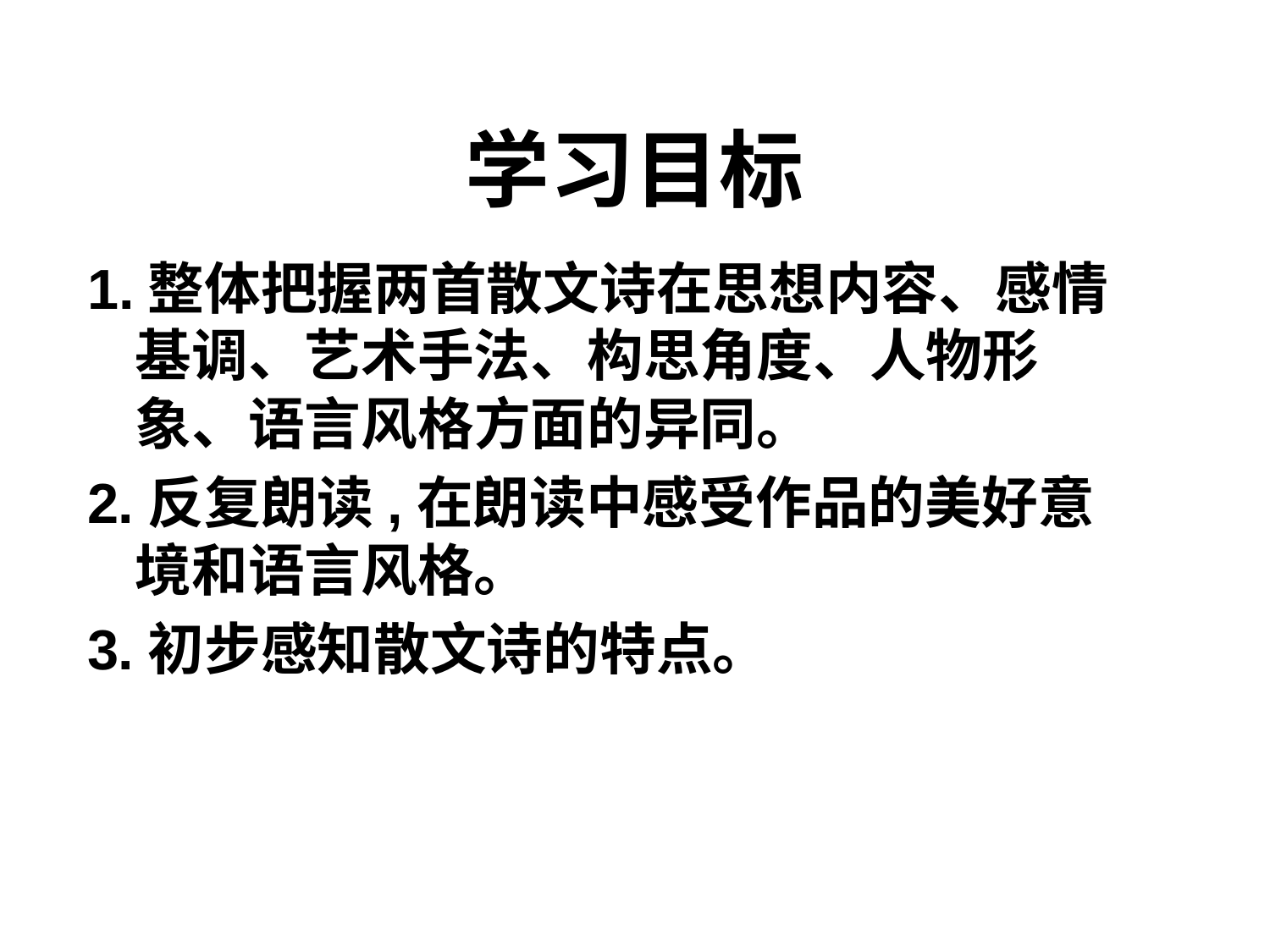

学习目标
1.整体把握两首散文诗在思想内容、感情基调、艺术手法、构思角度、人物形象、语言风格方面的异同。
2.反复朗读,在朗读中感受作品的美好意境和语言风格。
3.初步感知散文诗的特点。